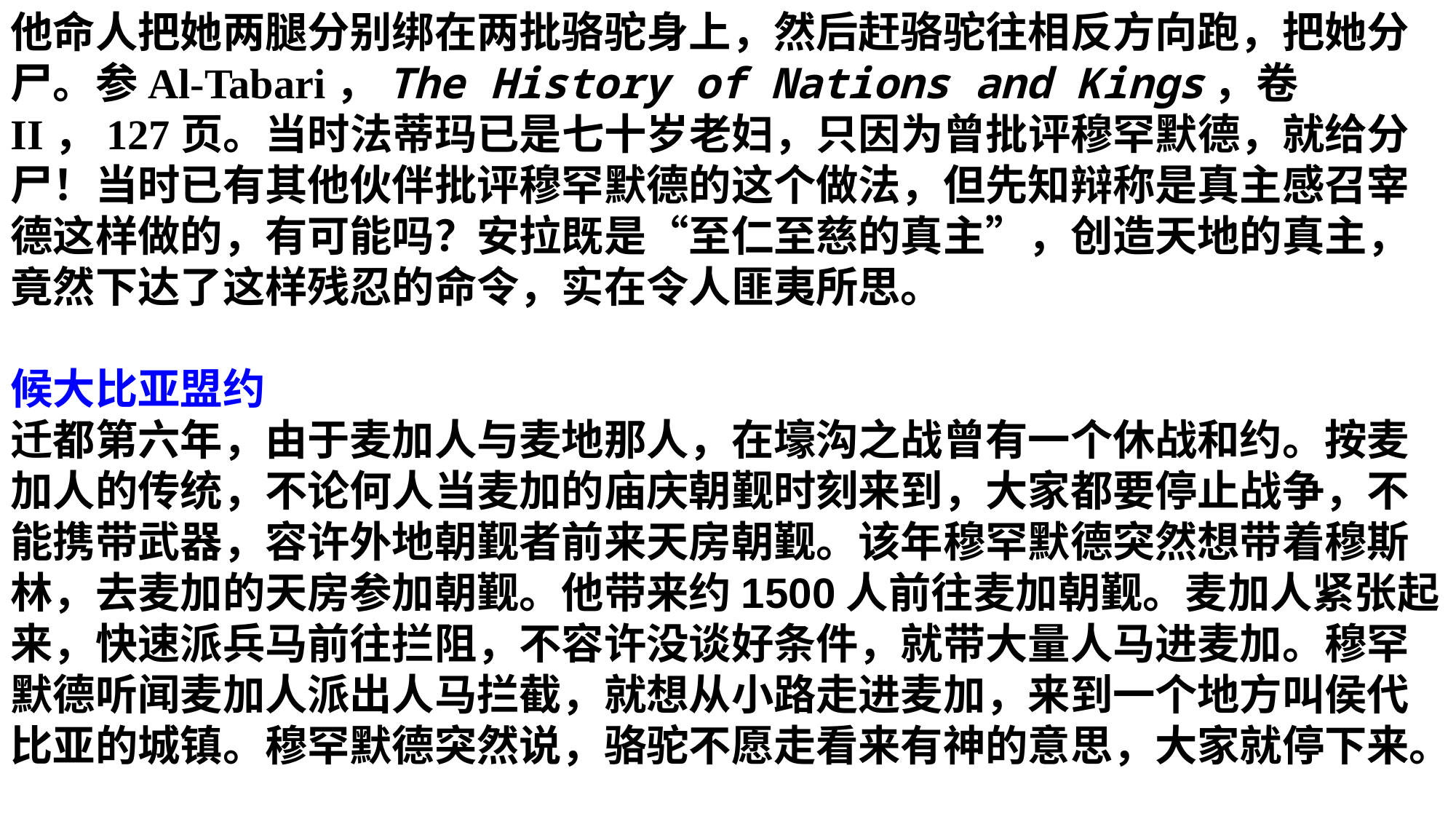

他命人把她两腿分别绑在两批骆驼身上，然后赶骆驼往相反方向跑，把她分尸。参Al-Tabari，The History of Nations and Kings，卷II，127页。当时法蒂玛已是七十岁老妇，只因为曾批评穆罕默德，就给分尸！当时已有其他伙伴批评穆罕默德的这个做法，但先知辩称是真主感召宰德这样做的，有可能吗？安拉既是“至仁至慈的真主”，创造天地的真主，竟然下达了这样残忍的命令，实在令人匪夷所思。

候大比亚盟约
迁都第六年，由于麦加人与麦地那人，在壕沟之战曾有一个休战和约。按麦加人的传统，不论何人当麦加的庙庆朝觐时刻来到，大家都要停止战争，不能携带武器，容许外地朝觐者前来天房朝觐。该年穆罕默德突然想带着穆斯林，去麦加的天房参加朝觐。他带来约1500人前往麦加朝觐。麦加人紧张起来，快速派兵马前往拦阻，不容许没谈好条件，就带大量人马进麦加。穆罕默德听闻麦加人派出人马拦截，就想从小路走进麦加，来到一个地方叫侯代比亚的城镇。穆罕默德突然说，骆驼不愿走看来有神的意思，大家就停下来。